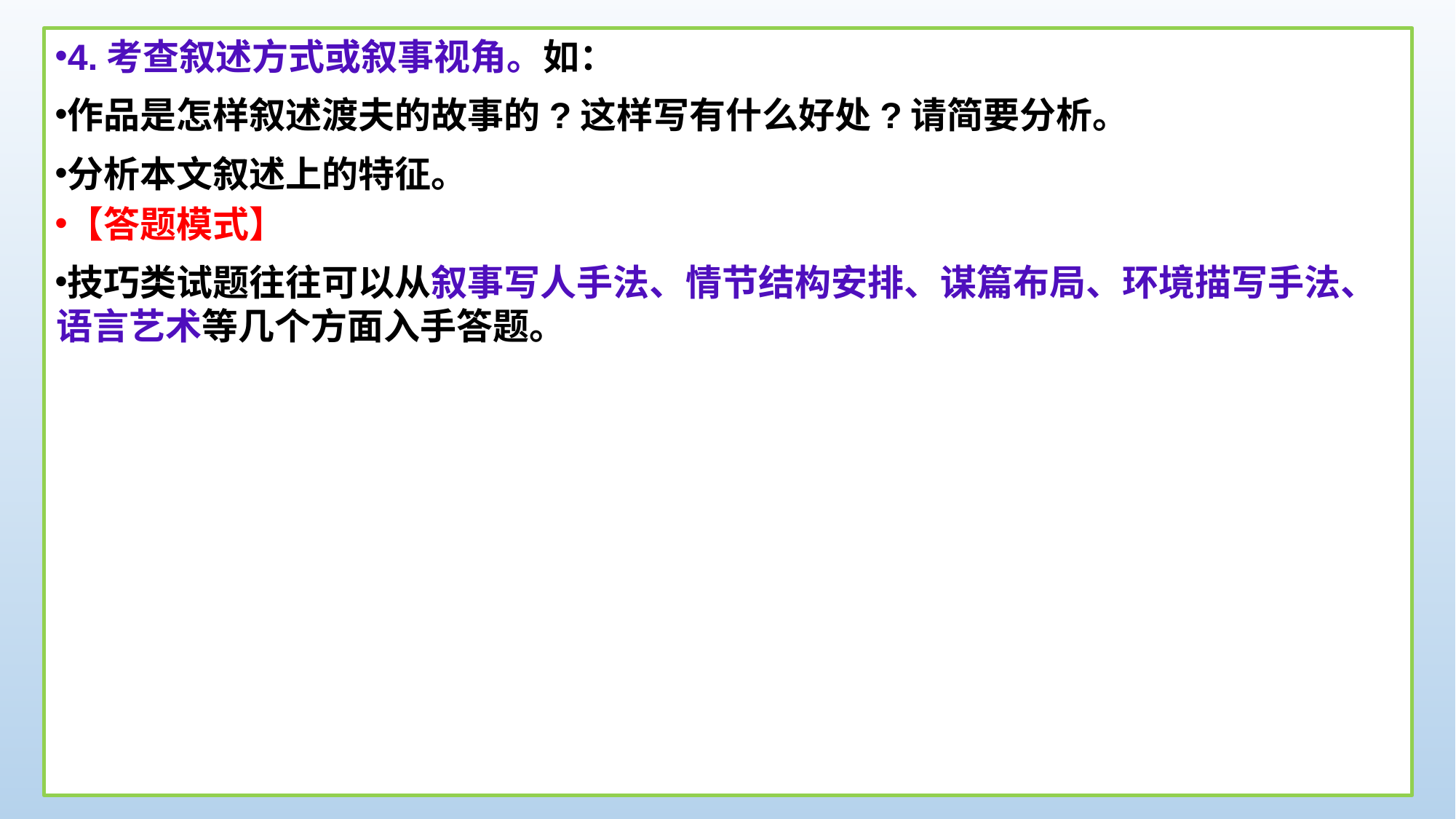

4.考查叙述方式或叙事视角。如：
作品是怎样叙述渡夫的故事的?这样写有什么好处?请简要分析。
分析本文叙述上的特征。
【答题模式】
技巧类试题往往可以从叙事写人手法、情节结构安排、谋篇布局、环境描写手法、语言艺术等几个方面入手答题。